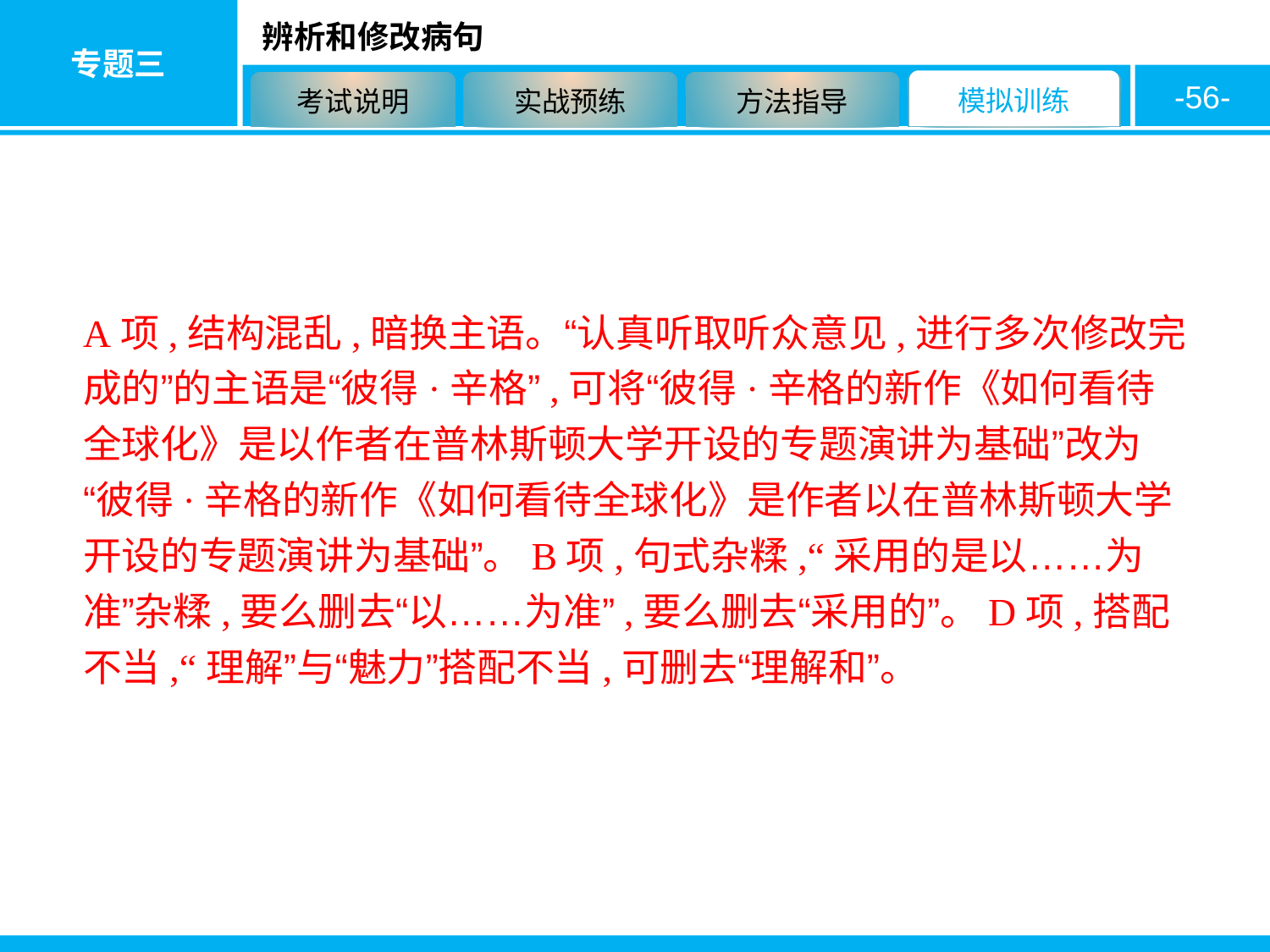

-56-
A项,结构混乱,暗换主语。“认真听取听众意见,进行多次修改完成的”的主语是“彼得·辛格”,可将“彼得·辛格的新作《如何看待全球化》是以作者在普林斯顿大学开设的专题演讲为基础”改为“彼得·辛格的新作《如何看待全球化》是作者以在普林斯顿大学开设的专题演讲为基础”。B项,句式杂糅,“采用的是以……为准”杂糅,要么删去“以……为准”,要么删去“采用的”。D项,搭配不当,“理解”与“魅力”搭配不当,可删去“理解和”。